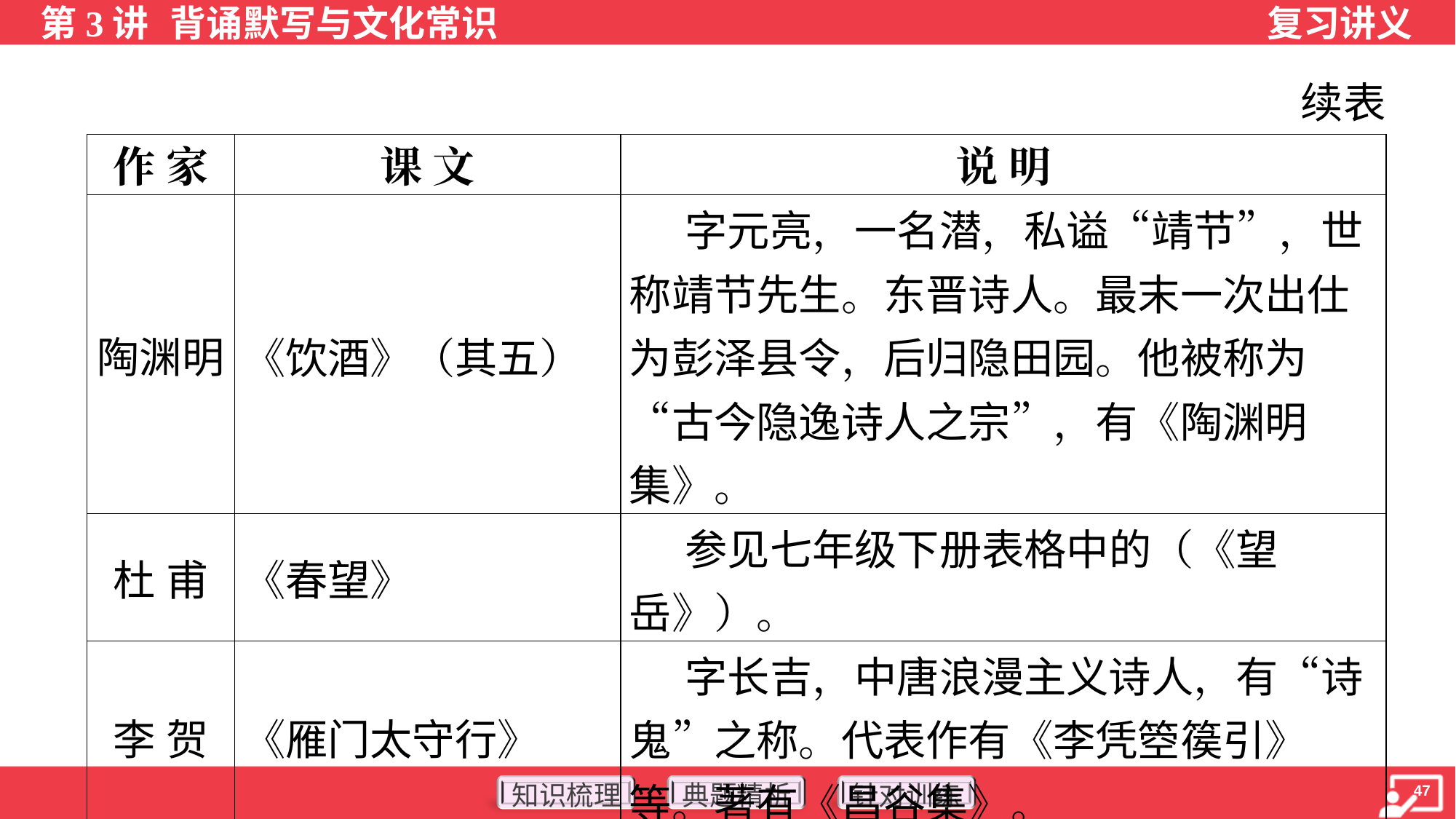

续表
| 作 家 | 课 文 | 说 明 |
| --- | --- | --- |
| 陶渊明 | 《饮酒》（其五） | 字元亮，一名潜，私谥“靖节”，世称靖节先生。东晋诗人。最末一次出仕为彭泽县令，后归隐田园。他被称为“古今隐逸诗人之宗”，有《陶渊明集》。 |
| 杜 甫 | 《春望》 | 参见七年级下册表格中的（《望岳》）。 |
| 李 贺 | 《雁门太守行》 | 字长吉，中唐浪漫主义诗人，有“诗鬼”之称。代表作有《李凭箜篌引》等。著有《昌谷集》。 |